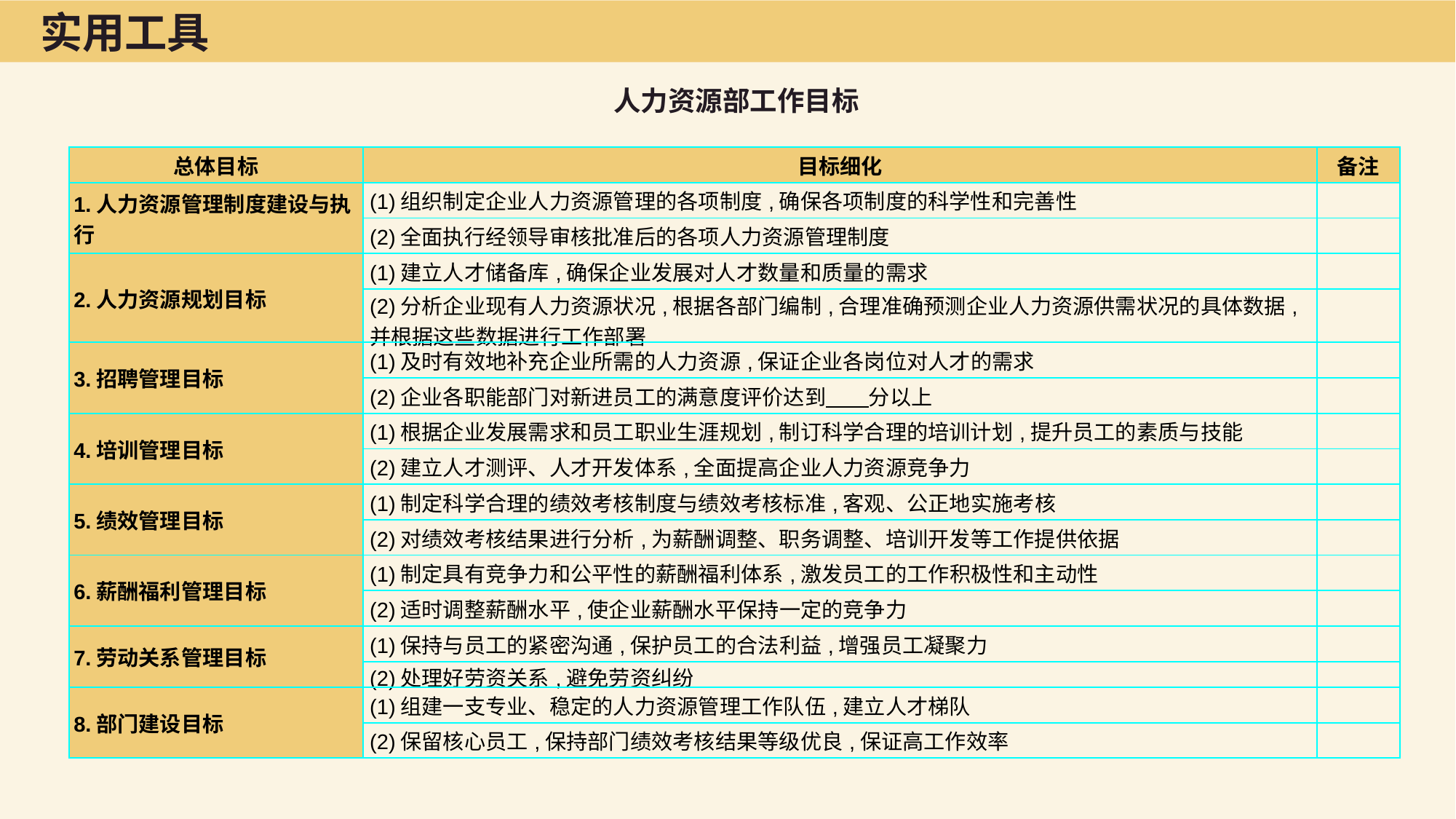

实用工具
人力资源部工作目标
| 总体目标 | 目标细化 | 备注 |
| --- | --- | --- |
| 1.人力资源管理制度建设与执行 | (1)组织制定企业人力资源管理的各项制度,确保各项制度的科学性和完善性 |  |
|  | (2)全面执行经领导审核批准后的各项人力资源管理制度 |  |
| 2.人力资源规划目标 | (1)建立人才储备库,确保企业发展对人才数量和质量的需求 |  |
|  | (2)分析企业现有人力资源状况,根据各部门编制,合理准确预测企业人力资源供需状况的具体数据,并根据这些数据进行工作部署 |  |
| 3.招聘管理目标 | (1)及时有效地补充企业所需的人力资源,保证企业各岗位对人才的需求 |  |
|  | (2)企业各职能部门对新进员工的满意度评价达到　　分以上 |  |
| 4.培训管理目标 | (1)根据企业发展需求和员工职业生涯规划,制订科学合理的培训计划,提升员工的素质与技能 |  |
|  | (2)建立人才测评、人才开发体系,全面提高企业人力资源竞争力 |  |
| 5.绩效管理目标 | (1)制定科学合理的绩效考核制度与绩效考核标准,客观、公正地实施考核 |  |
|  | (2)对绩效考核结果进行分析,为薪酬调整、职务调整、培训开发等工作提供依据 |  |
| 6.薪酬福利管理目标 | (1)制定具有竞争力和公平性的薪酬福利体系,激发员工的工作积极性和主动性 |  |
|  | (2)适时调整薪酬水平,使企业薪酬水平保持一定的竞争力 |  |
| 7.劳动关系管理目标 | (1)保持与员工的紧密沟通,保护员工的合法利益,增强员工凝聚力 |  |
|  | (2)处理好劳资关系,避免劳资纠纷 |  |
| 8.部门建设目标 | (1)组建一支专业、稳定的人力资源管理工作队伍,建立人才梯队 |  |
|  | (2)保留核心员工,保持部门绩效考核结果等级优良,保证高工作效率 |  |